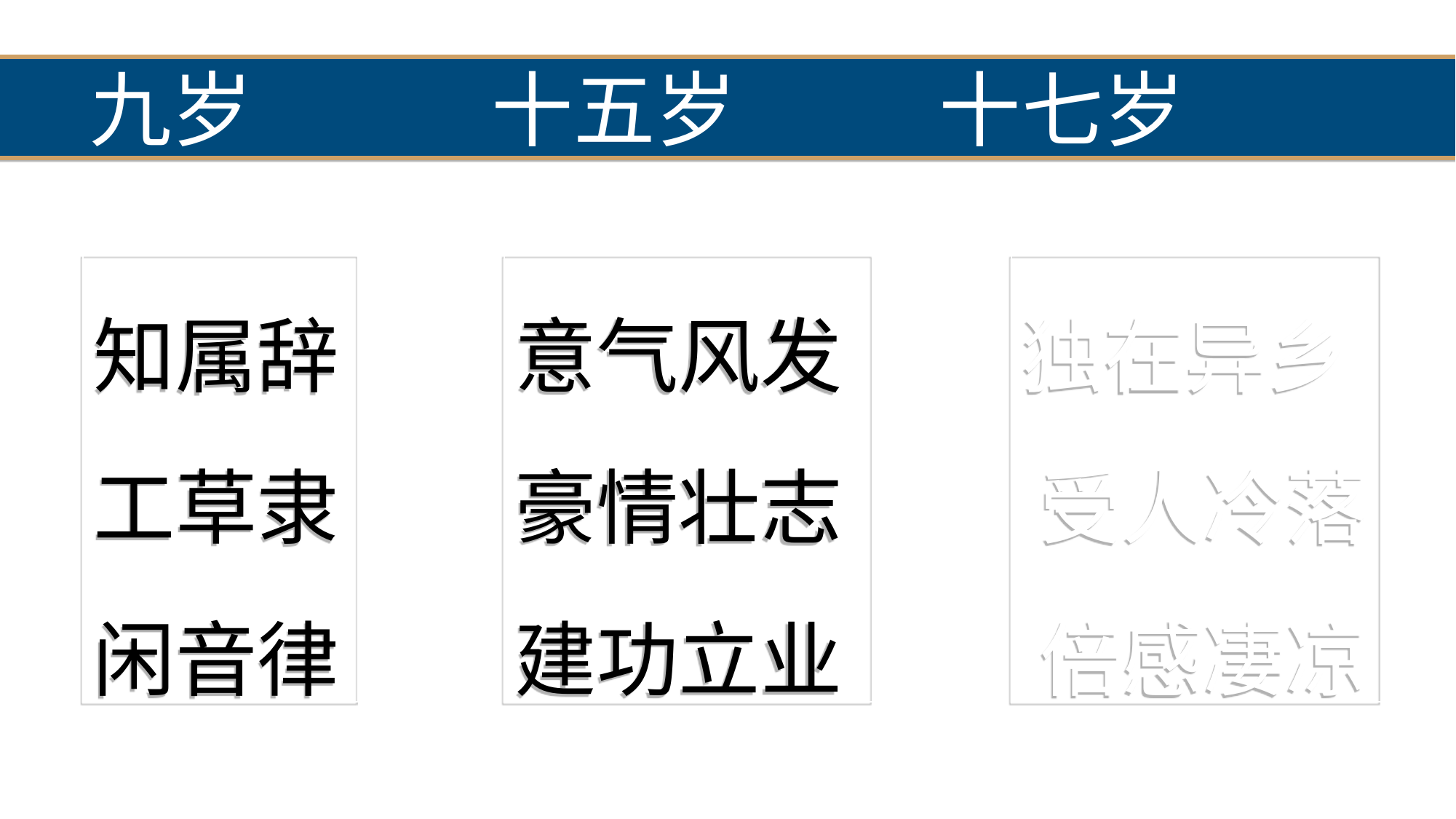

九岁             十五岁           十七岁
知属辞
工草隶
闲音律
意气风发
豪情壮志  建功立业
独在异乡   受人冷落  倍感凄凉